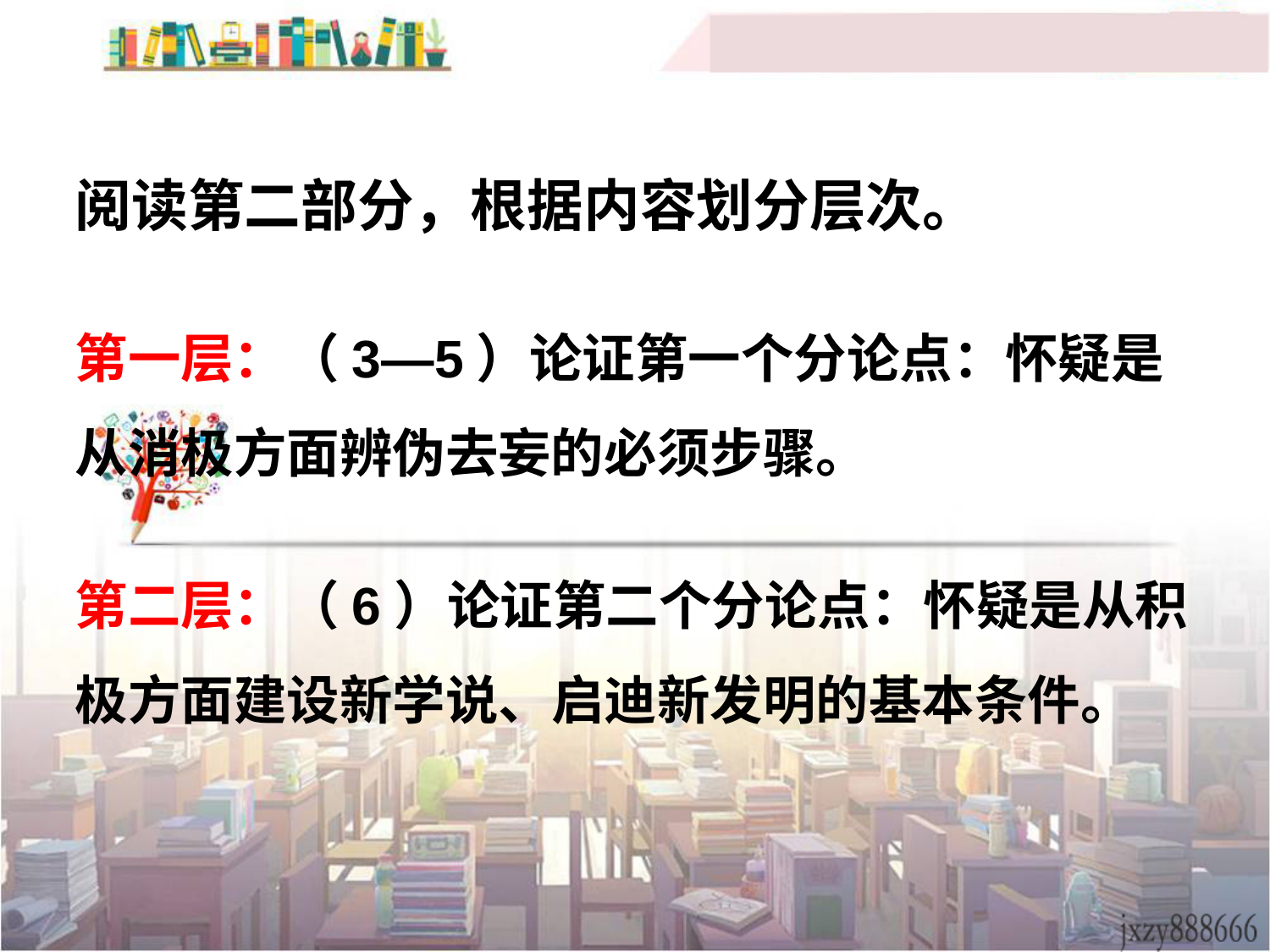

阅读第二部分，根据内容划分层次。
第一层：（3—5）论证第一个分论点：怀疑是从消极方面辨伪去妄的必须步骤。
第二层：（6）论证第二个分论点：怀疑是从积极方面建设新学说、启迪新发明的基本条件。